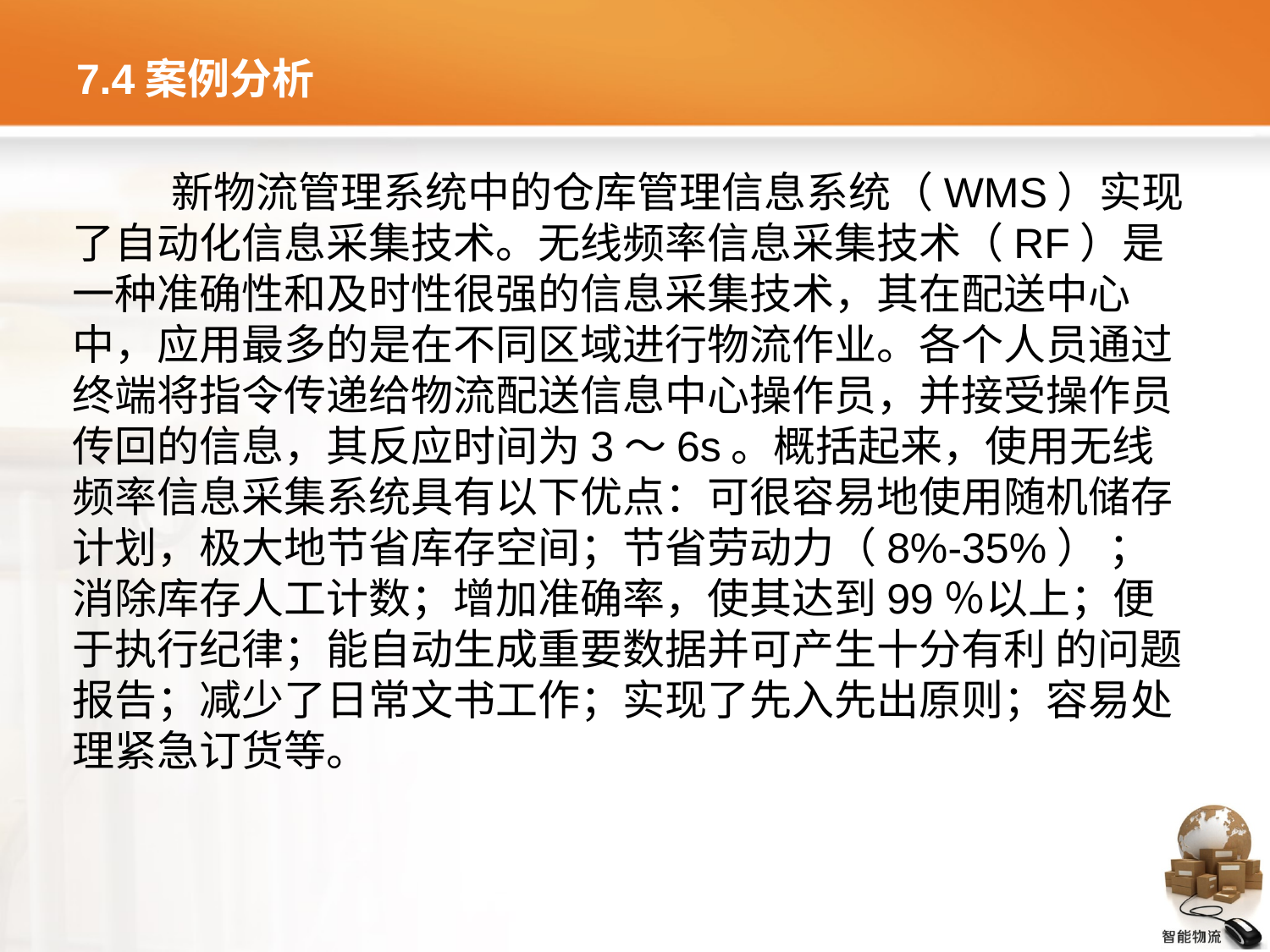

# 7.4案例分析
新物流管理系统中的仓库管理信息系统（WMS）实现了自动化信息采集技术。无线频率信息采集技术（RF）是一种准确性和及时性很强的信息采集技术，其在配送中心中，应用最多的是在不同区域进行物流作业。各个人员通过终端将指令传递给物流配送信息中心操作员，并接受操作员传回的信息，其反应时间为3～6s。概括起来，使用无线频率信息采集系统具有以下优点：可很容易地使用随机储存计划，极大地节省库存空间；节省劳动力（8%-35%） ；消除库存人工计数；增加准确率，使其达到99％以上；便于执行纪律；能自动生成重要数据并可产生十分有利 的问题报告；减少了日常文书工作；实现了先入先出原则；容易处理紧急订货等。